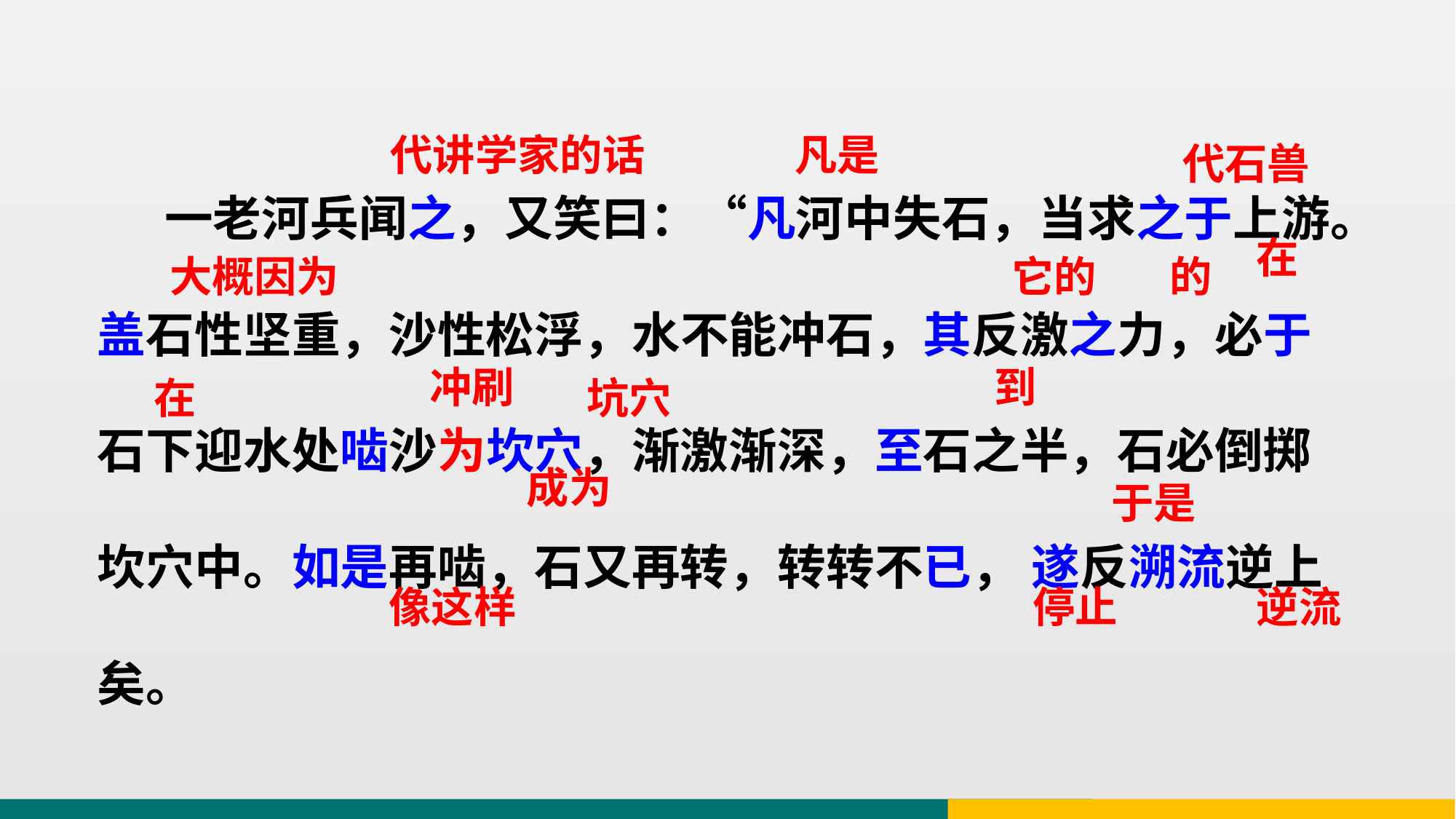

代讲学家的话
凡是
     一老河兵闻之，又笑曰：“凡河中失石，当求之于上游。盖石性坚重，沙性松浮，水不能冲石，其反激之力，必于石下迎水处啮沙为坎穴，渐激渐深，至石之半，石必倒掷坎穴中。如是再啮，石又再转，转转不已， 遂反溯流逆上矣。
代石兽
在
大概因为
它的
的
冲刷
到
坑穴
在
成为
于是
停止
像这样
逆流